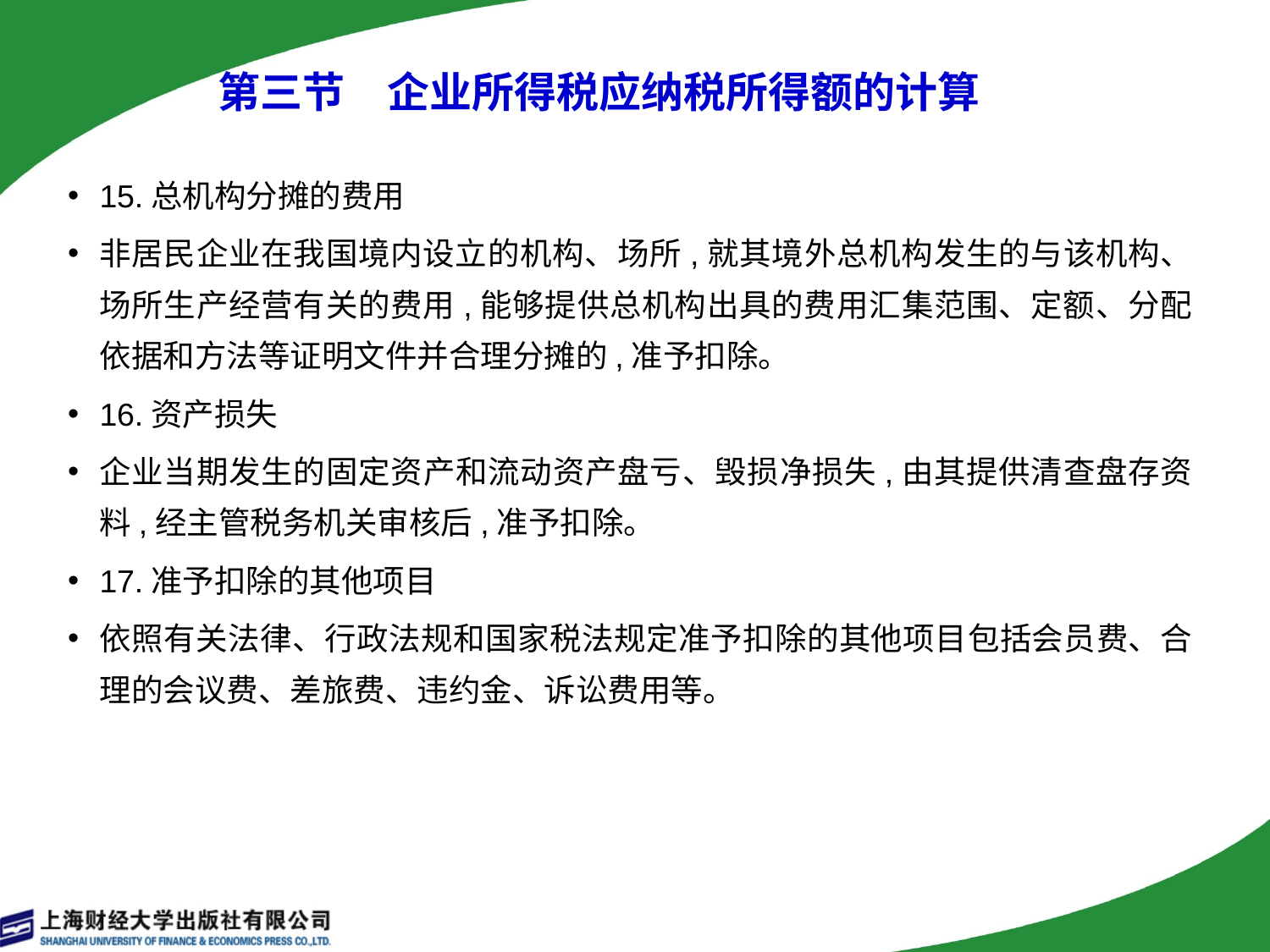

第三节　企业所得税应纳税所得额的计算
15.总机构分摊的费用
非居民企业在我国境内设立的机构、场所,就其境外总机构发生的与该机构、场所生产经营有关的费用,能够提供总机构出具的费用汇集范围、定额、分配依据和方法等证明文件并合理分摊的,准予扣除。
16.资产损失
企业当期发生的固定资产和流动资产盘亏、毁损净损失,由其提供清查盘存资料,经主管税务机关审核后,准予扣除。
17.准予扣除的其他项目
依照有关法律、行政法规和国家税法规定准予扣除的其他项目包括会员费、合理的会议费、差旅费、违约金、诉讼费用等。